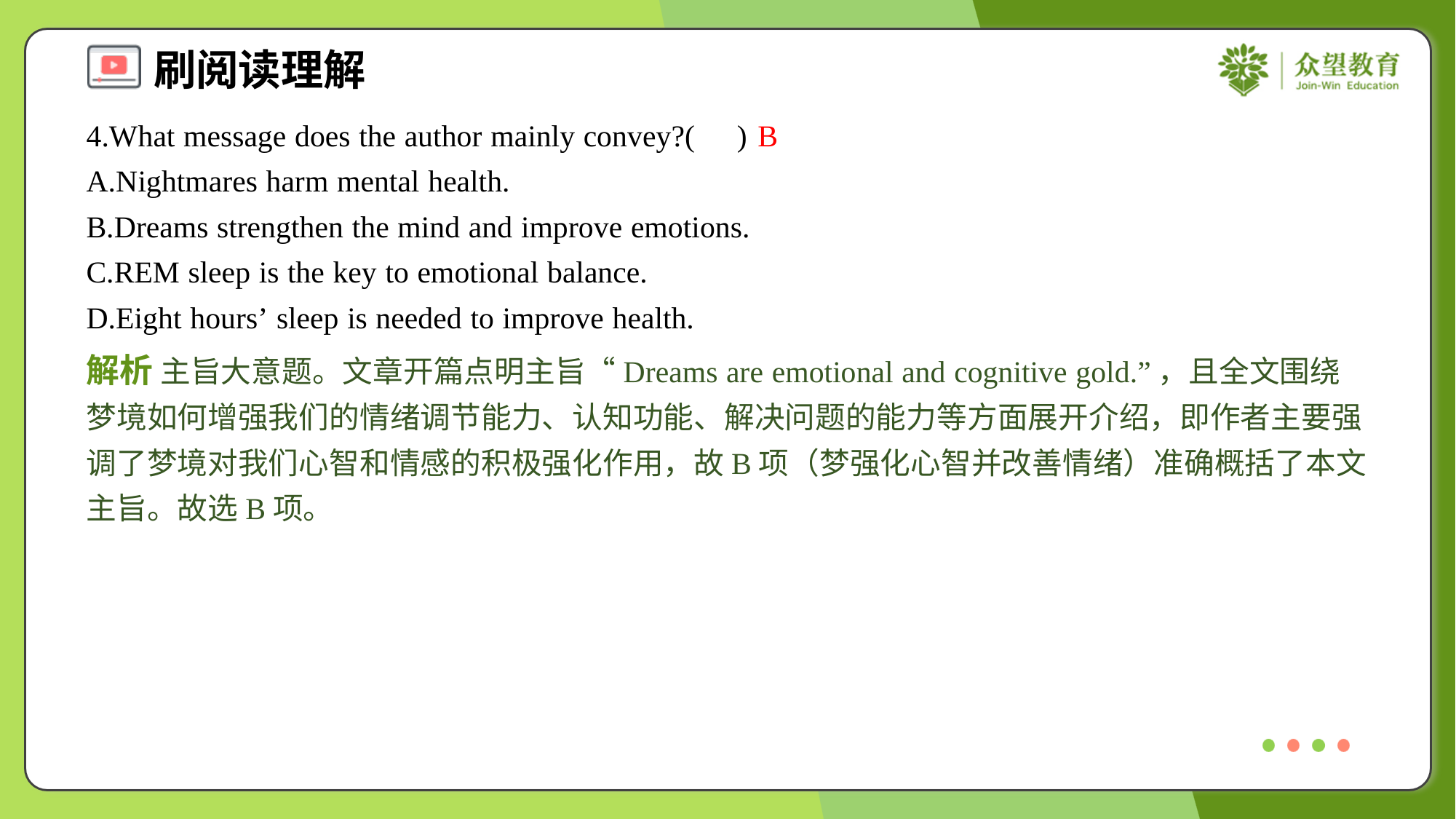

4.What message does the author mainly convey?(     )
B
A.Nightmares harm mental health.
B.Dreams strengthen the mind and improve emotions.
C.REM sleep is the key to emotional balance.
D.Eight hours’ sleep is needed to improve health.
解析 主旨大意题。文章开篇点明主旨“Dreams are emotional and cognitive gold.”，且全文围绕梦境如何增强我们的情绪调节能力、认知功能、解决问题的能力等方面展开介绍，即作者主要强调了梦境对我们心智和情感的积极强化作用，故B项（梦强化心智并改善情绪）准确概括了本文主旨。故选B项。